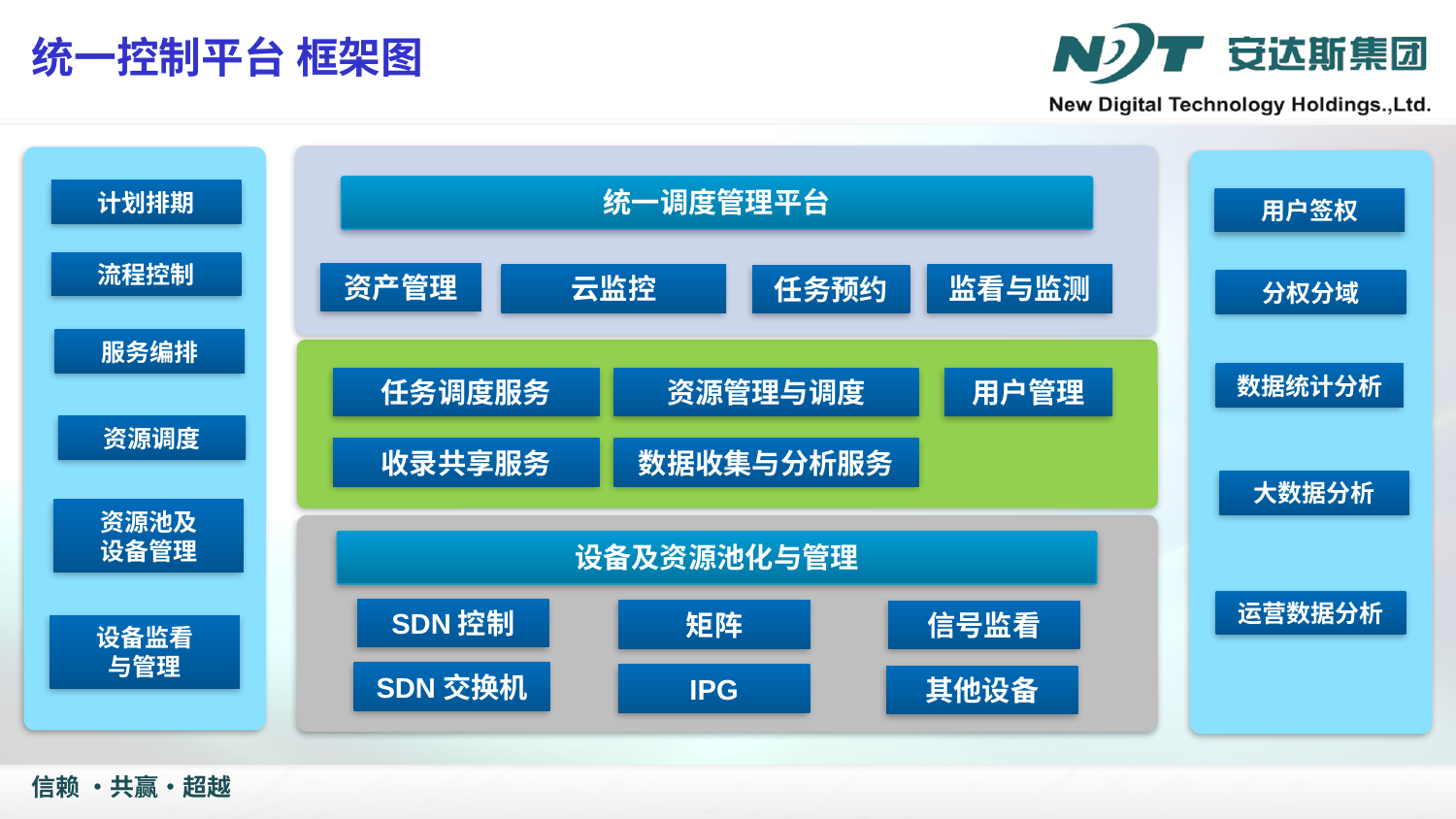

统一控制平台 框架图

计划排期
流程控制
服务编排
资源调度
资源池及
设备管理
设备监看
与管理

统一调度管理平台
用户签权
资产管理
云监控
监看与监测
任务预约
分权分域

数据统计分析
用户管理
资源管理与调度
任务调度服务
收录共享服务
数据收集与分析服务
大数据分析

设备及资源池化与管理
运营数据分析
SDN控制
矩阵
信号监看
SDN交换机
IPG
其他设备